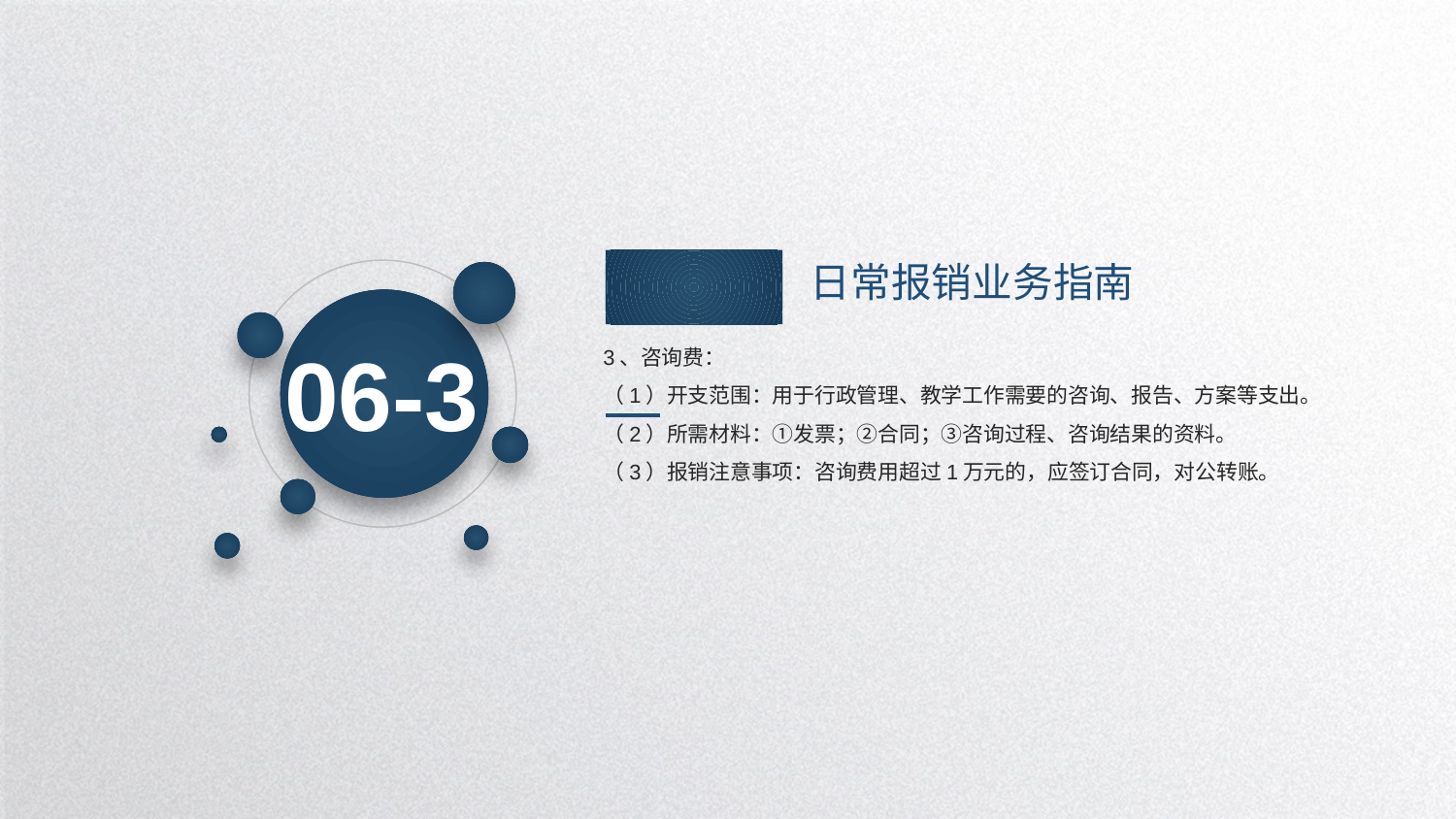

日常报销业务指南

06-3

3、咨询费：
（1）开支范围：用于行政管理、教学工作需要的咨询、报告、方案等支出。
（2）所需材料：①发票；②合同；③咨询过程、咨询结果的资料。
（3）报销注意事项：咨询费用超过1万元的，应签订合同，对公转账。